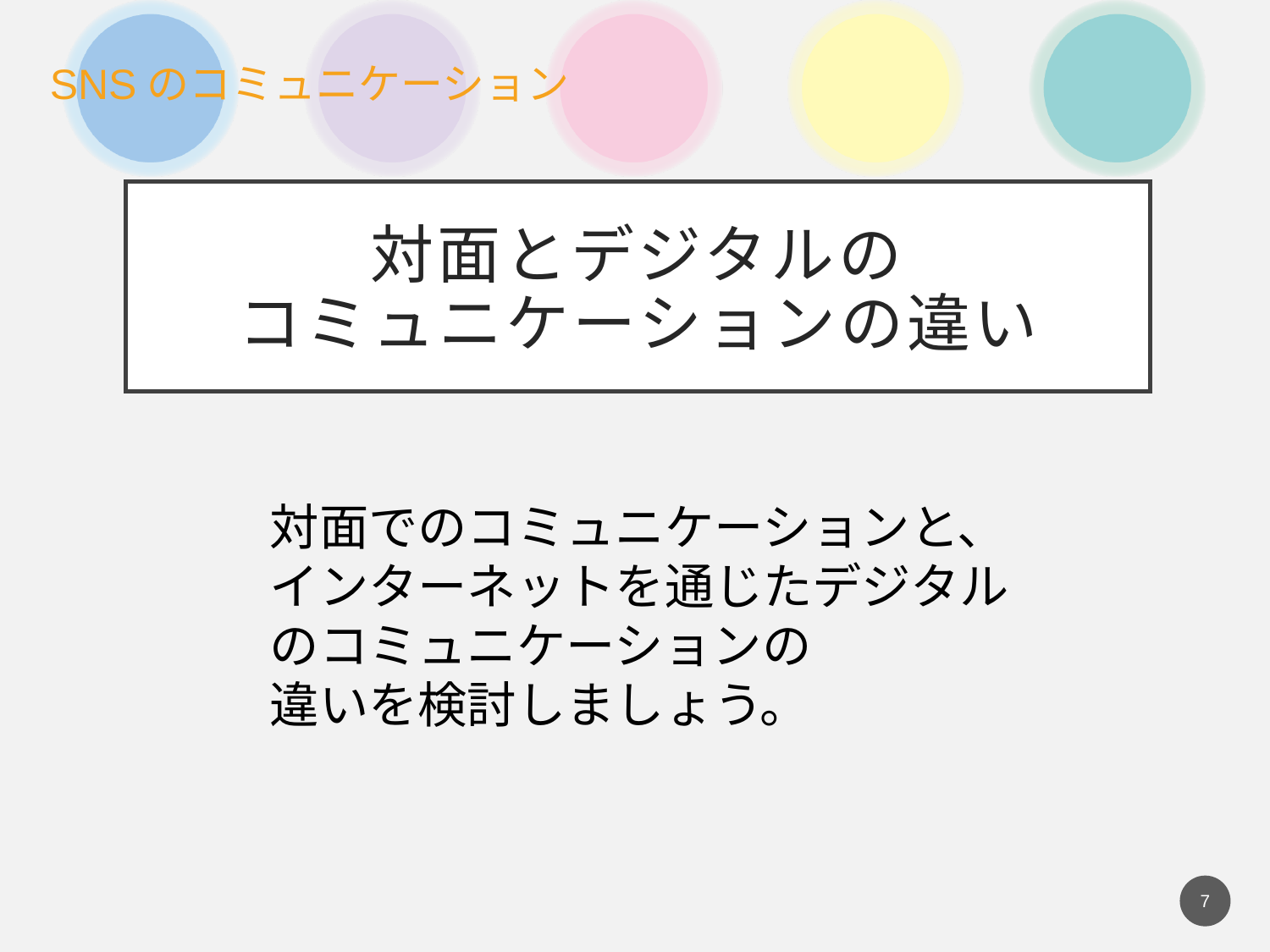

対面とデジタルの
コミュニケーションの違い
対面でのコミュニケーションと、
インターネットを通じたデジタルのコミュニケーションの
違いを検討しましょう。
7